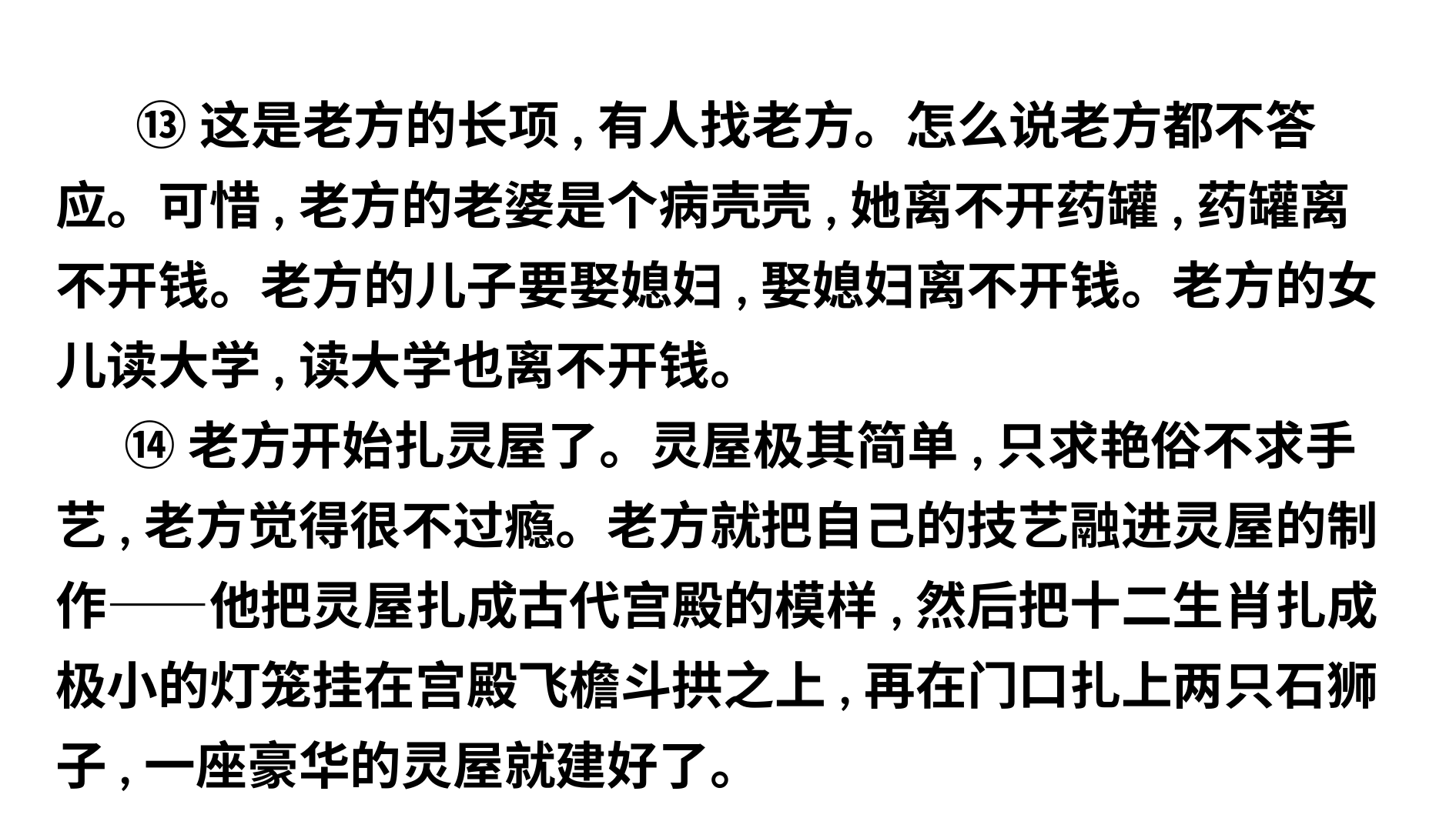

⑬这是老方的长项,有人找老方。怎么说老方都不答应。可惜,老方的老婆是个病壳壳,她离不开药罐,药罐离不开钱。老方的儿子要娶媳妇,娶媳妇离不开钱。老方的女儿读大学,读大学也离不开钱。
   ⑭老方开始扎灵屋了。灵屋极其简单,只求艳俗不求手艺,老方觉得很不过瘾。老方就把自己的技艺融进灵屋的制作——他把灵屋扎成古代宫殿的模样,然后把十二生肖扎成极小的灯笼挂在宫殿飞檐斗拱之上,再在门口扎上两只石狮子,一座豪华的灵屋就建好了。